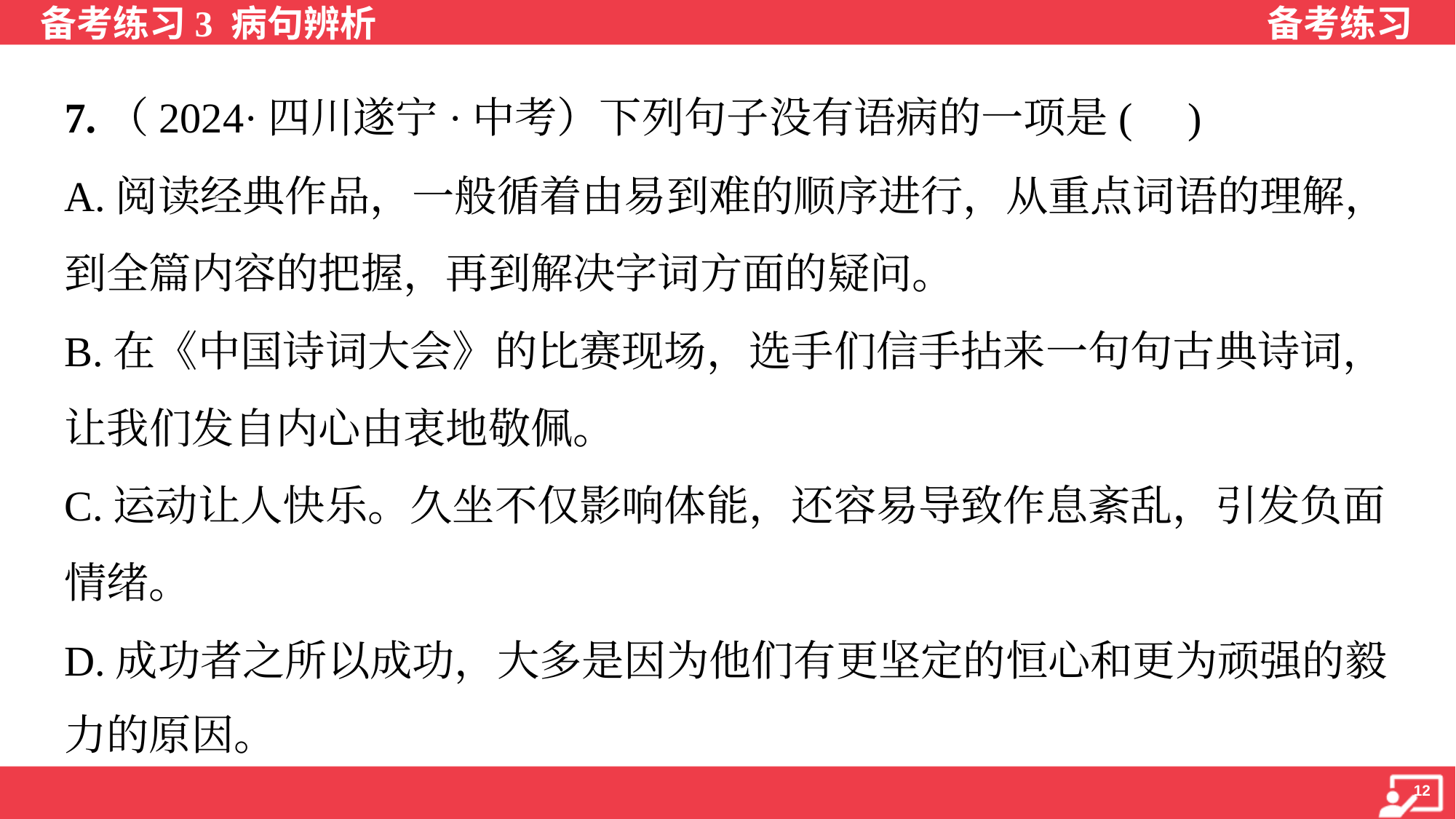

7.（2024·四川遂宁·中考）下列句子没有语病的一项是(     )
A.阅读经典作品，一般循着由易到难的顺序进行，从重点词语的理解，
到全篇内容的把握，再到解决字词方面的疑问。
B.在《中国诗词大会》的比赛现场，选手们信手拈来一句句古典诗词，
让我们发自内心由衷地敬佩。
C.运动让人快乐。久坐不仅影响体能，还容易导致作息紊乱，引发负面
情绪。
D.成功者之所以成功，大多是因为他们有更坚定的恒心和更为顽强的毅
力的原因。